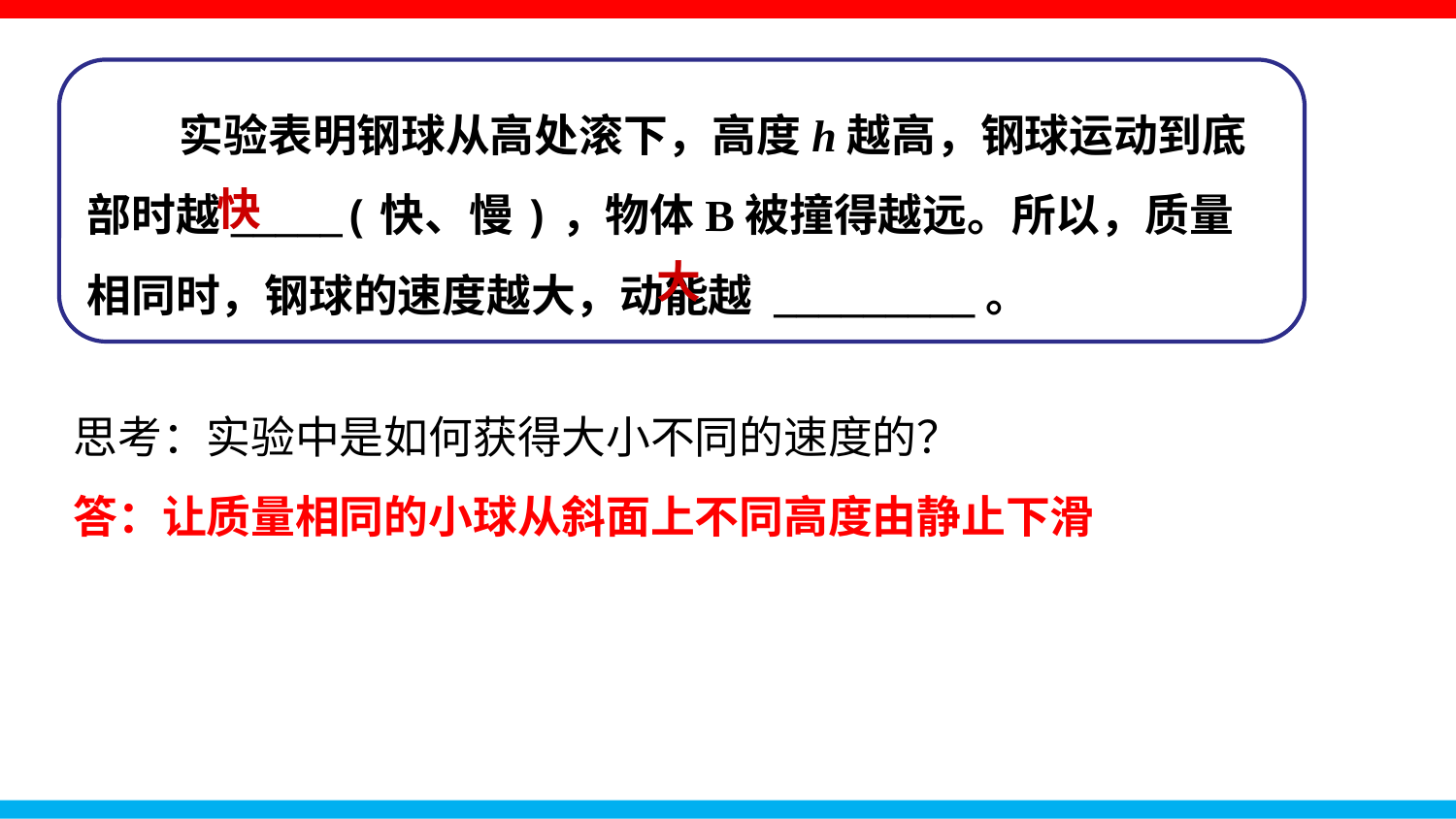

实验表明钢球从高处滚下，高度h越高，钢球运动到底部时越_____(快、慢)，物体B被撞得越远。所以，质量相同时，钢球的速度越大，动能越 _________。
快
大
思考：实验中是如何获得大小不同的速度的？
答：让质量相同的小球从斜面上不同高度由静止下滑